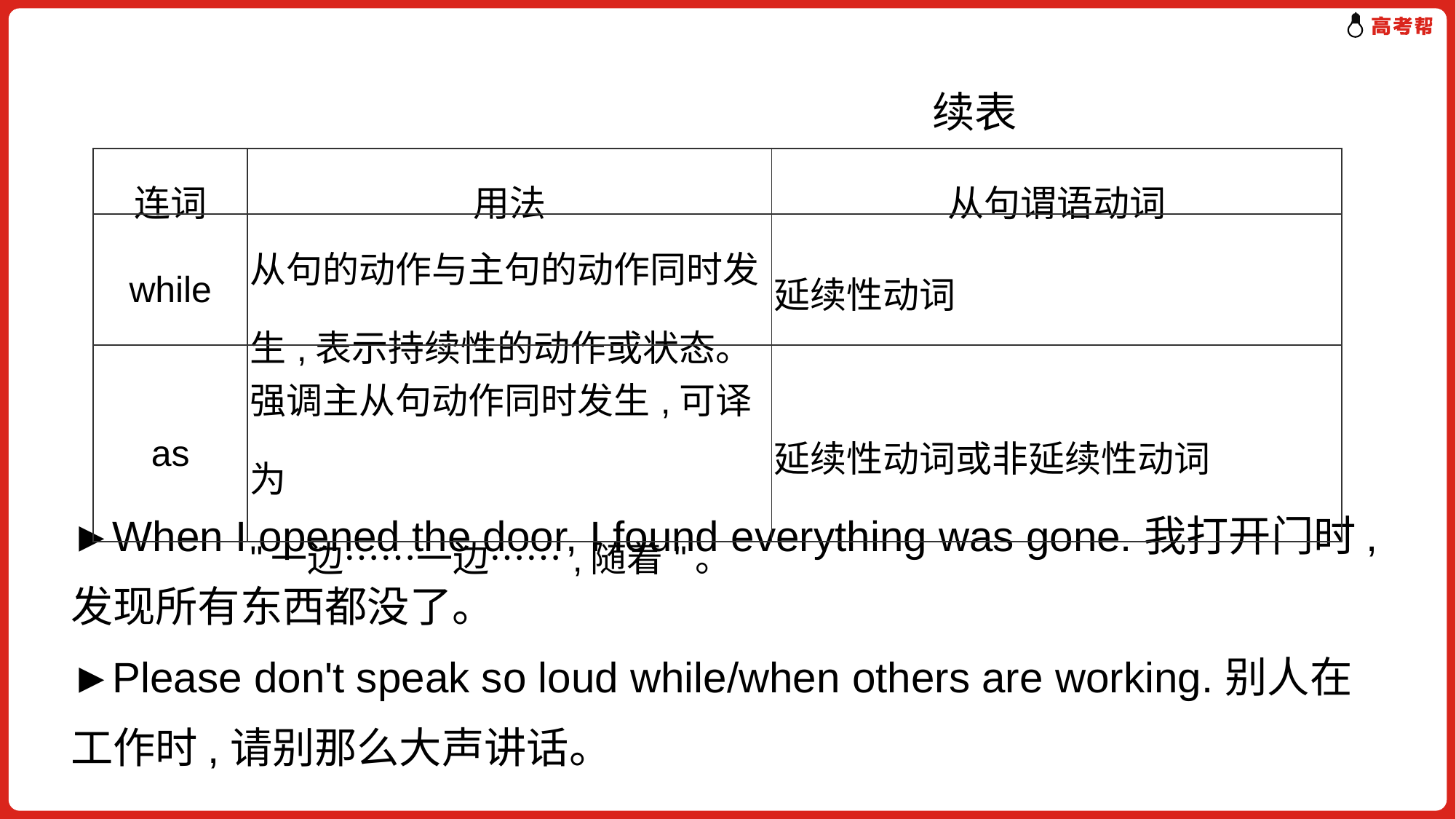

续表

►When I opened the door, I found everything was gone.我打开门时,发现所有东西都没了。
►Please don't speak so loud while/when others are working.别人在工作时,请别那么大声讲话。
| 连词 | 用法 | 从句谓语动词 |
| --- | --- | --- |
| while | 从句的动作与主句的动作同时发生,表示持续性的动作或状态。 | 延续性动词 |
| as | 强调主从句动作同时发生,可译为 "一边……一边……,随着"。 | 延续性动词或非延续性动词 |